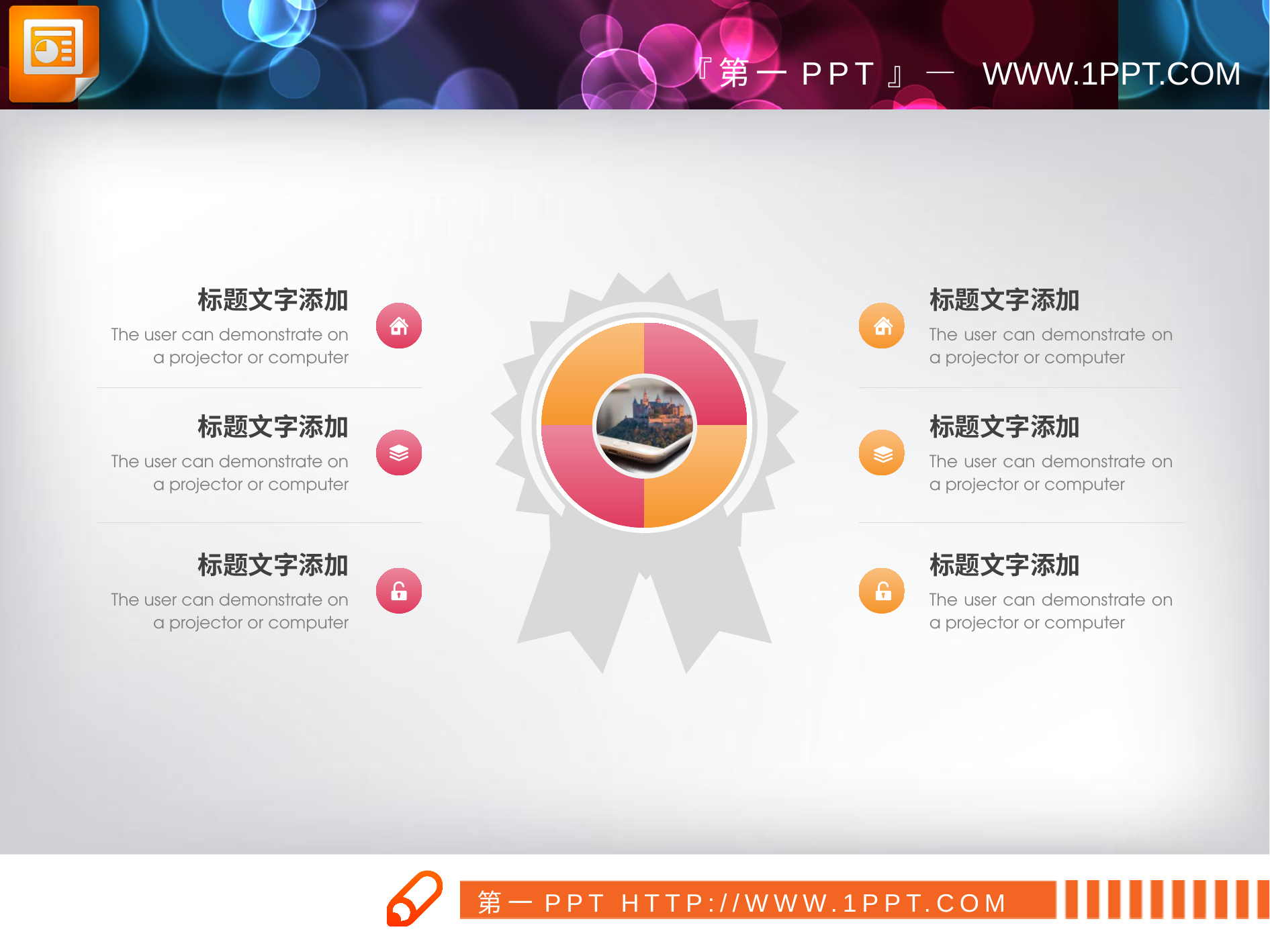

标题文字添加
The user can demonstrate on a projector or computer

标题文字添加
The user can demonstrate on a projector or computer

标题文字添加
The user can demonstrate on a projector or computer

标题文字添加
The user can demonstrate on a projector or computer

标题文字添加
The user can demonstrate on a projector or computer

标题文字添加
The user can demonstrate on a projector or computer